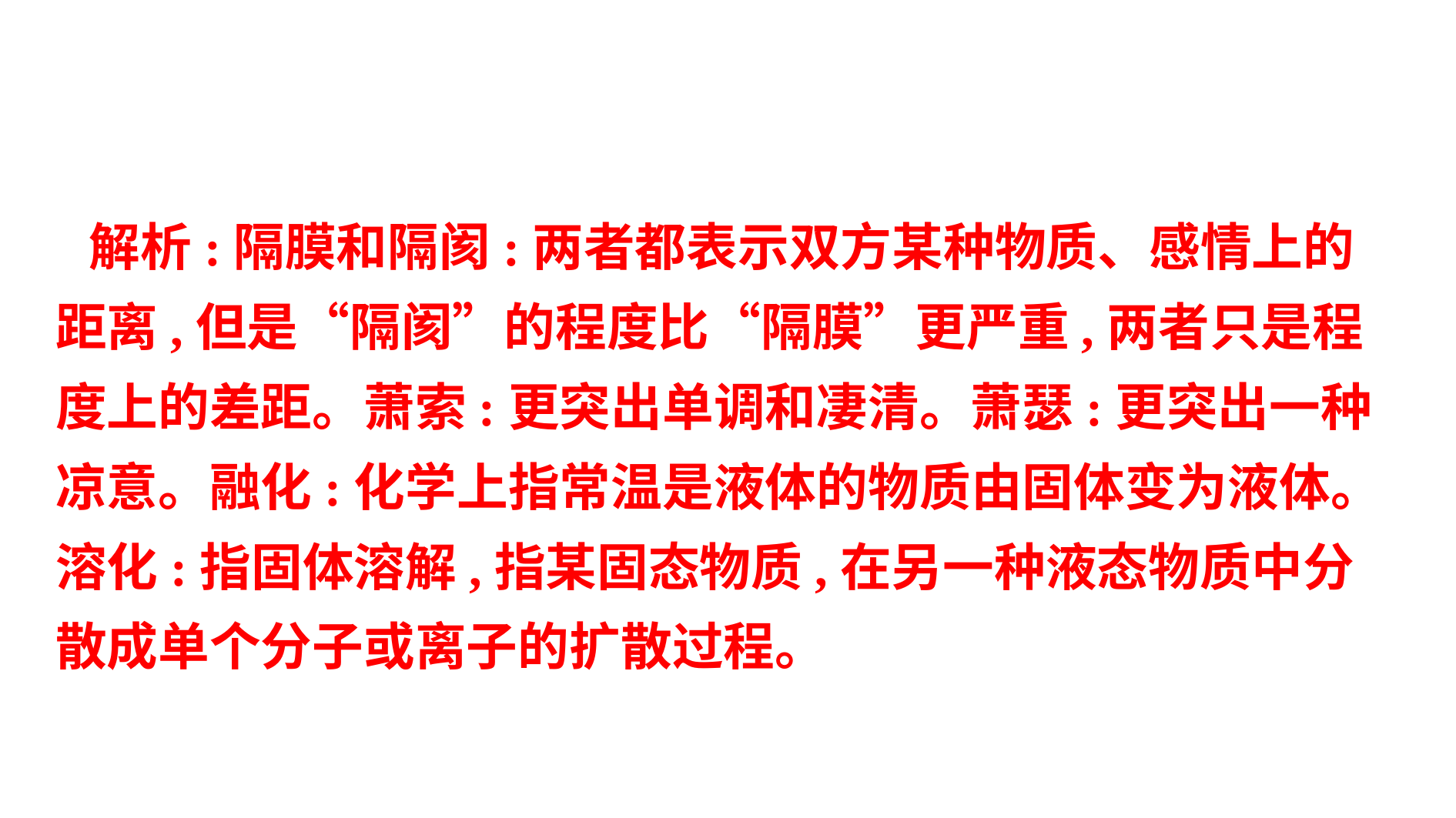

解析:隔膜和隔阂:两者都表示双方某种物质、感情上的距离,但是“隔阂”的程度比“隔膜”更严重,两者只是程度上的差距。萧索:更突出单调和凄清。萧瑟:更突出一种凉意。融化:化学上指常温是液体的物质由固体变为液体。溶化:指固体溶解,指某固态物质,在另一种液态物质中分散成单个分子或离子的扩散过程。